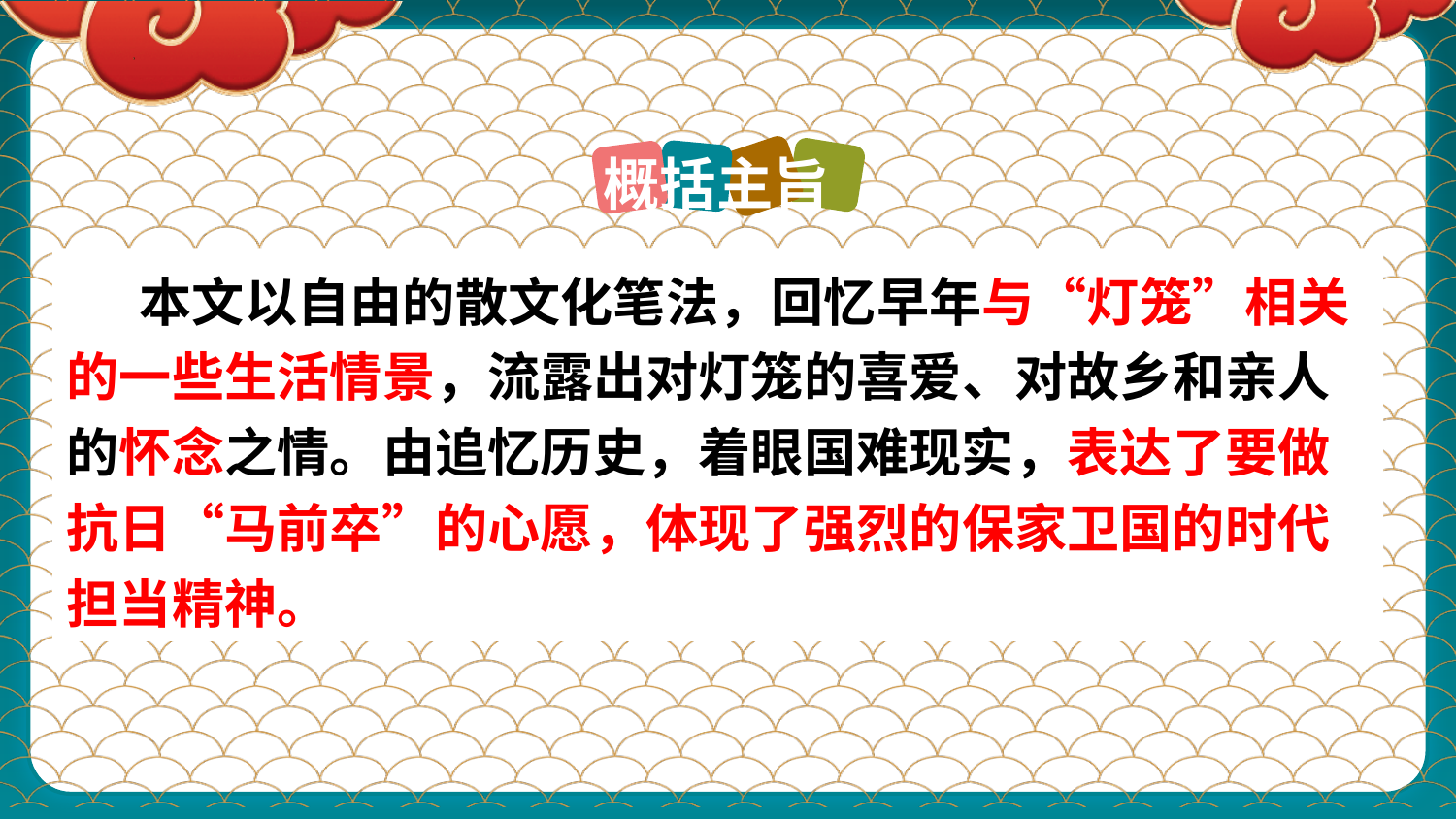

概括主旨

本文以自由的散文化笔法，回忆早年与“灯笼”相关的一些生活情景，流露出对灯笼的喜爱、对故乡和亲人的怀念之情。由追忆历史，着眼国难现实，表达了要做抗日“马前卒”的心愿，体现了强烈的保家卫国的时代担当精神。